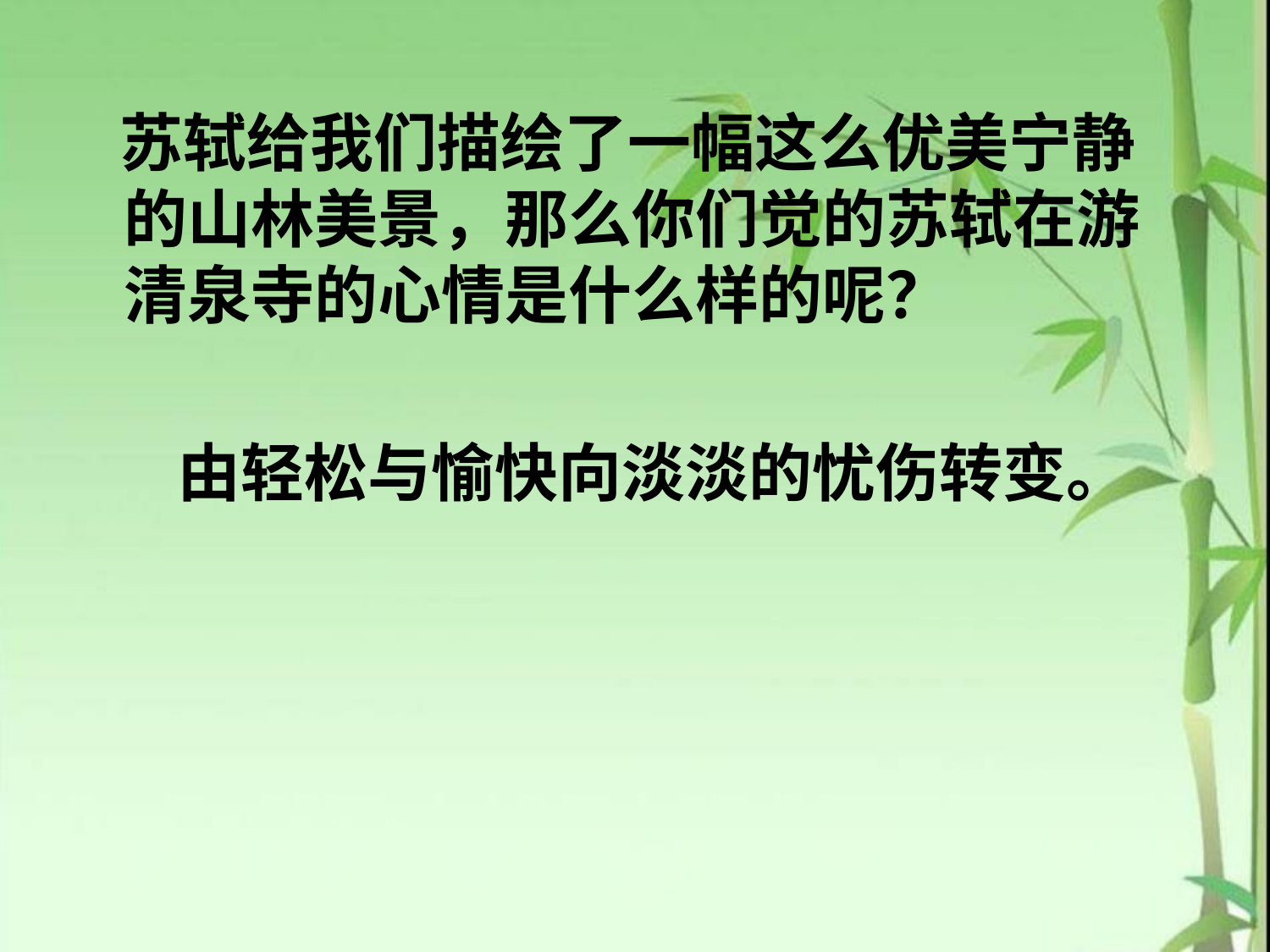

苏轼给我们描绘了一幅这么优美宁静的山林美景，那么你们觉的苏轼在游清泉寺的心情是什么样的呢？

      由轻松与愉快向淡淡的忧伤转变。